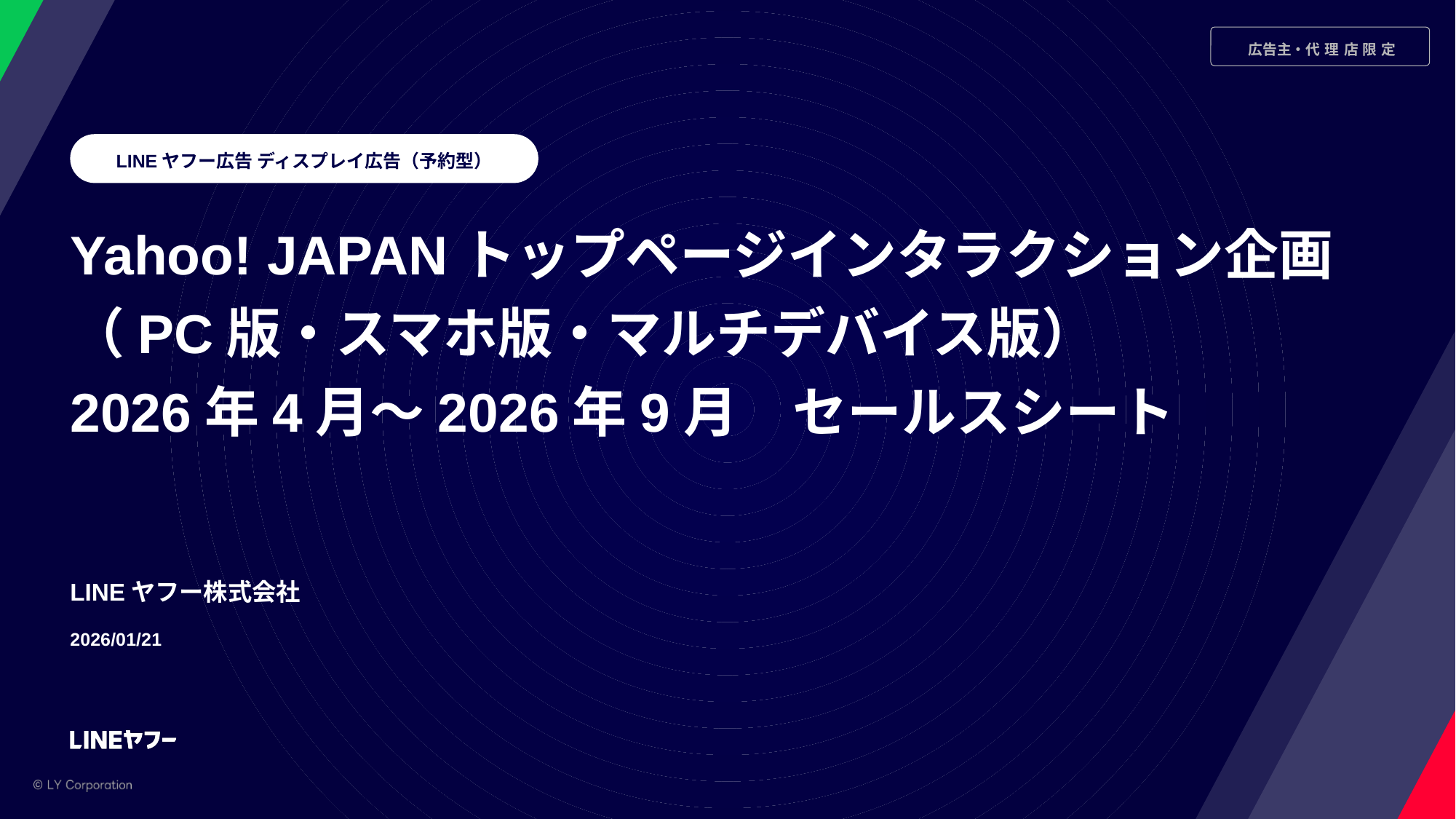

LINEヤフー広告 ディスプレイ広告（予約型）
Yahoo! JAPANトップページインタラクション企画（PC版・スマホ版・マルチデバイス版）
2026年4月～2026年9月　セールスシート

LINEヤフー株式会社
2026/01/21